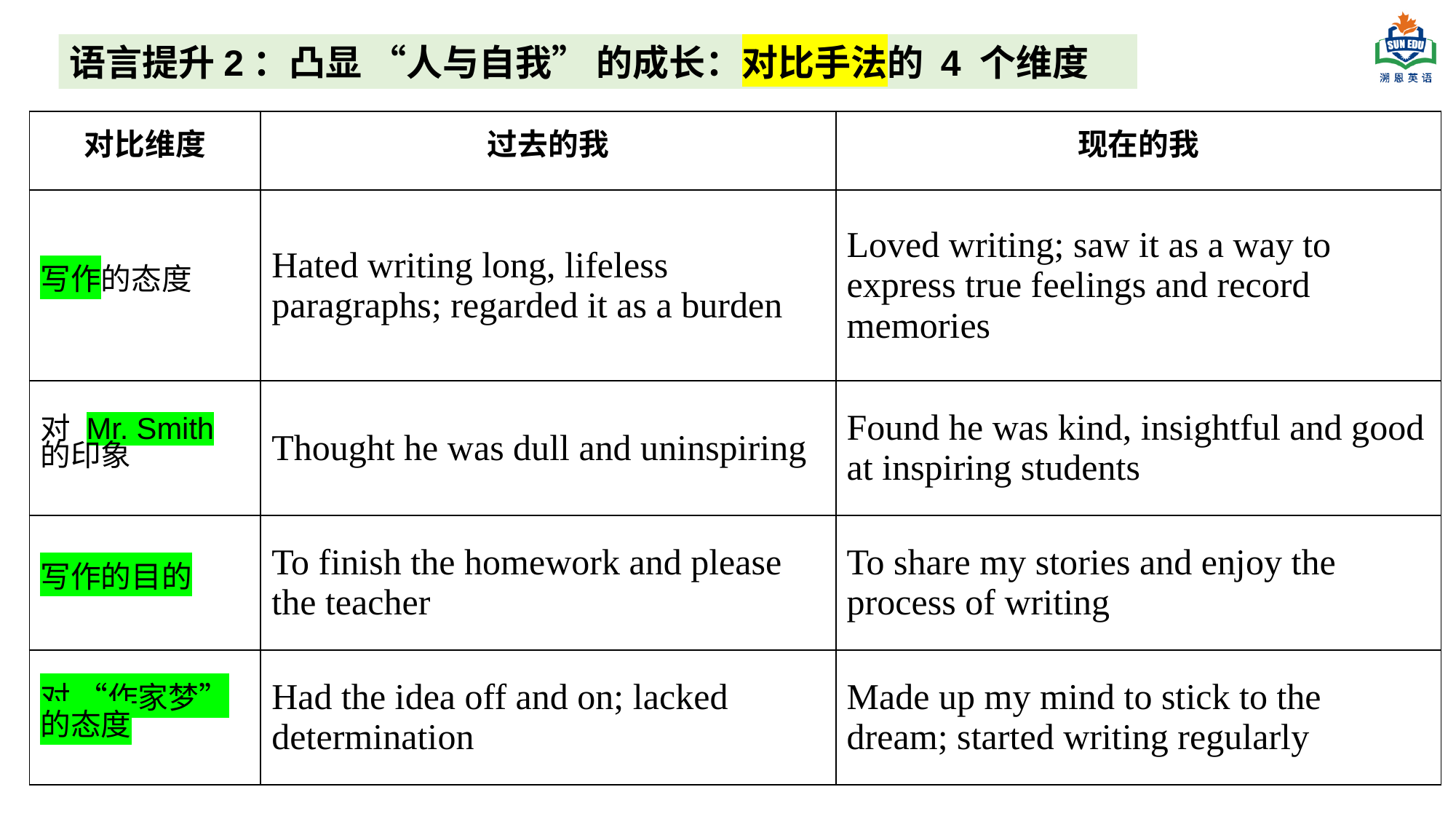

语言提升2：凸显 “人与自我” 的成长：对比手法的 4 个维度
| 对比维度 | 过去的我 | 现在的我 |
| --- | --- | --- |
| 写作的态度 | Hated writing long, lifeless paragraphs; regarded it as a burden | Loved writing; saw it as a way to express true feelings and record memories |
| 对 Mr. Smith 的印象 | Thought he was dull and uninspiring | Found he was kind, insightful and good at inspiring students |
| 写作的目的 | To finish the homework and please the teacher | To share my stories and enjoy the process of writing |
| 对 “作家梦” 的态度 | Had the idea off and on; lacked determination | Made up my mind to stick to the dream; started writing regularly |